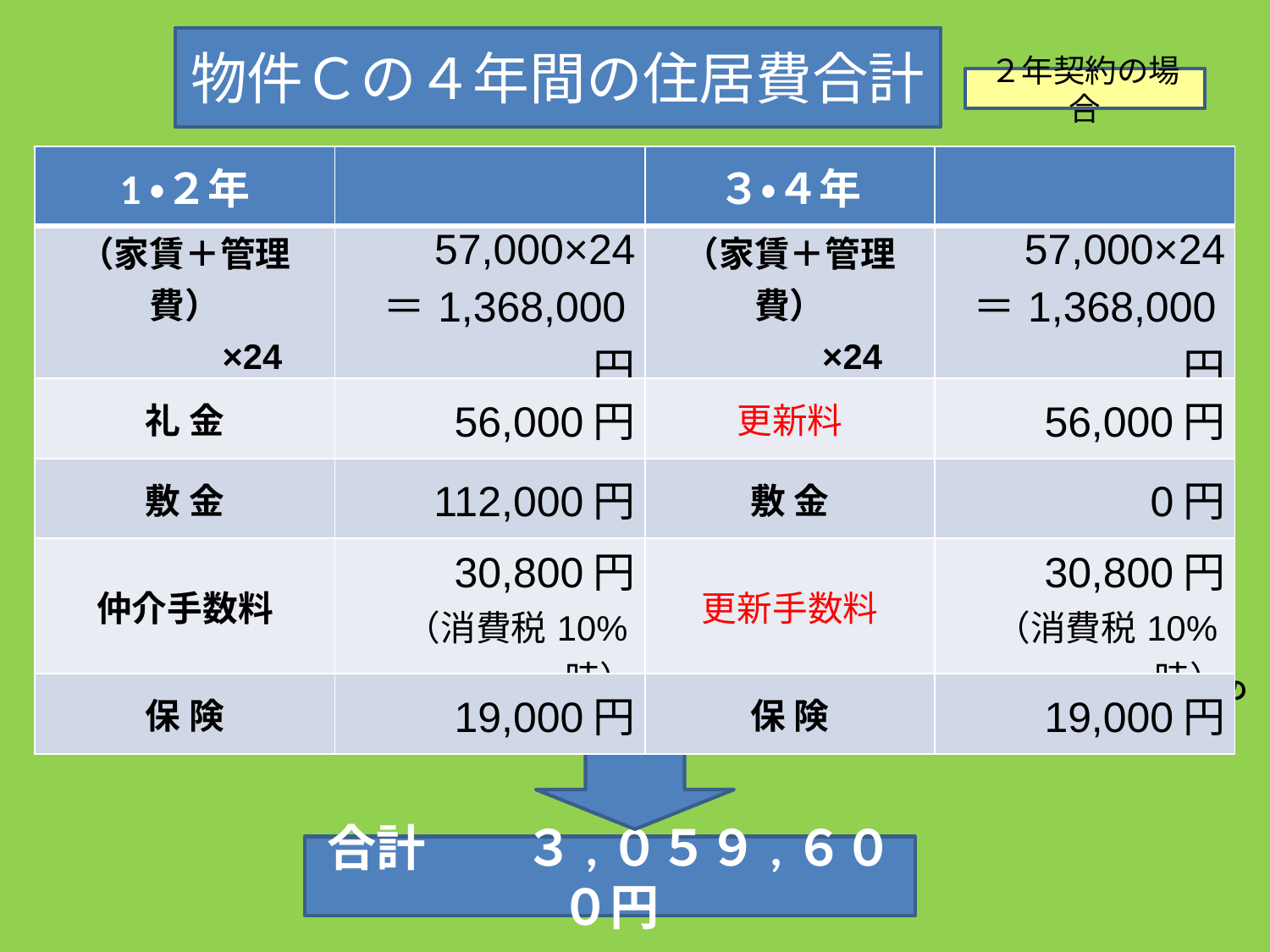

物件Ｃの４年間の住居費合計
２年契約の場合
| 1・２年 |  | ３・４年 |  |
| --- | --- | --- | --- |
| （家賃＋管理費） ×24 | 57,000×24 ＝1,368,000円 | （家賃＋管理費） ×24 | 57,000×24 ＝1,368,000円 |
| 礼 金 | 56,000円 | 更新料 | 56,000円 |
| 敷 金 | 112,000円 | 敷 金 | 0円 |
| 仲介手数料 | 30,800円 （消費税10%時） | 更新手数料 | 30,800円 （消費税10%時） |
| 保 険 | 19,000円 | 保 険 | 19,000円 |

※更新料が家賃の１カ月分、更新手数料が家賃の０．５カ月分＋消費税の場合

合計　　３,０５９,６００円